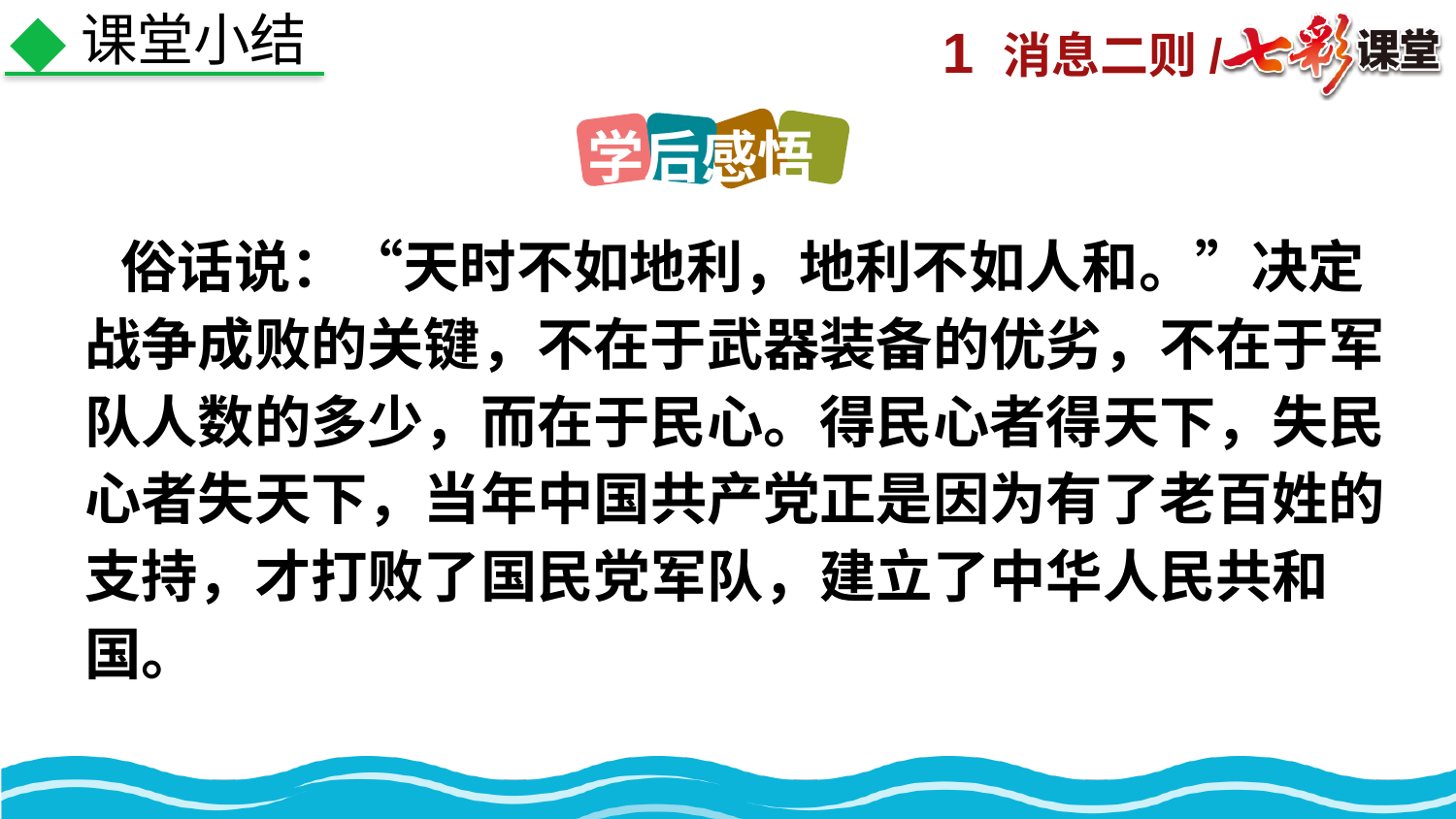

课堂小结

学后感悟

      俗话说：“天时不如地利，地利不如人和。”决定战争成败的关键，不在于武器装备的优劣，不在于军队人数的多少，而在于民心。得民心者得天下，失民心者失天下，当年中国共产党正是因为有了老百姓的支持，才打败了国民党军队，建立了中华人民共和国。